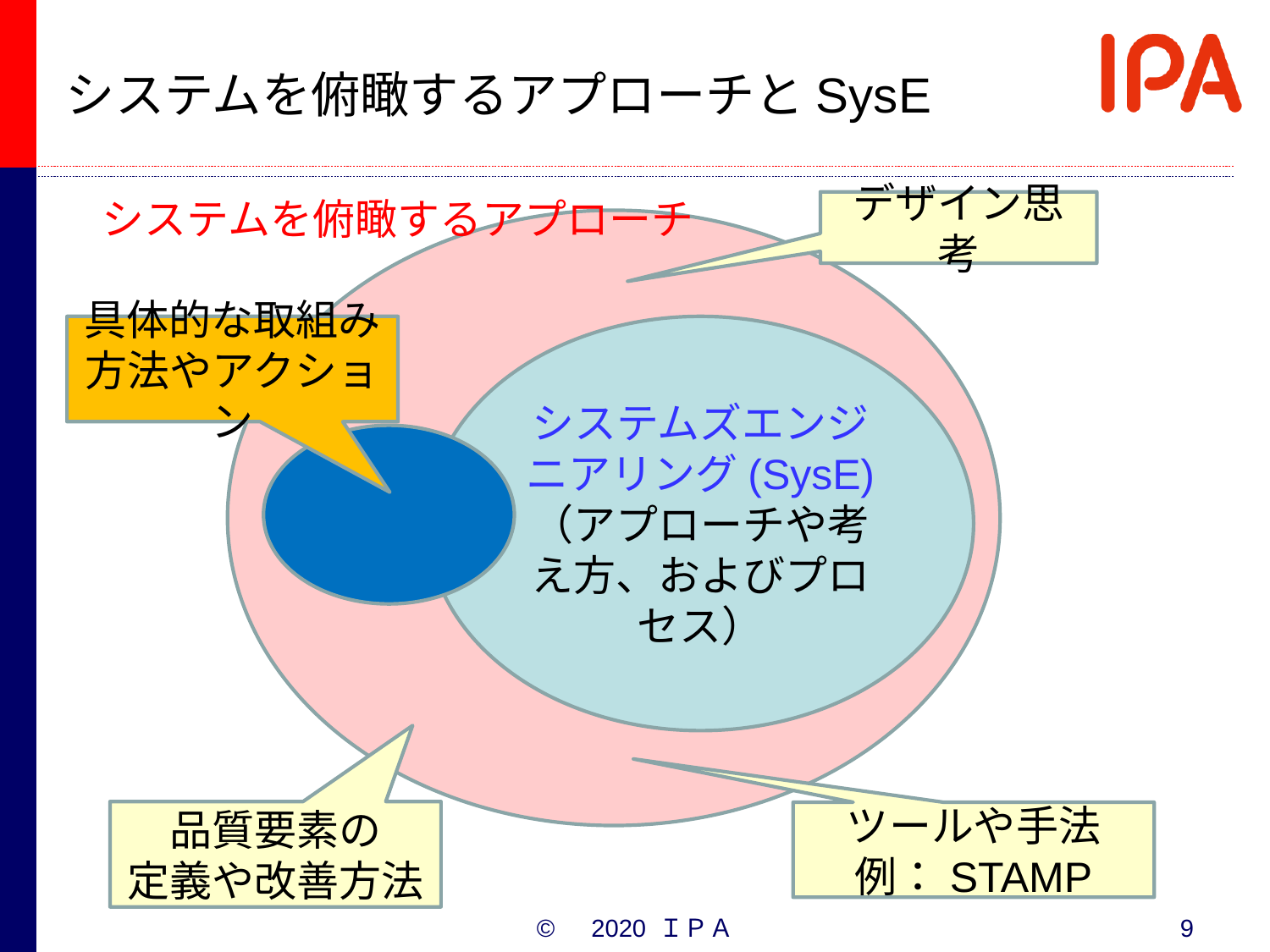

# システムを俯瞰するアプローチとSysE
システムを俯瞰するアプローチ
デザイン思考

具体的な取組み方法やアクション
システムズエンジニアリング(SysE)
（アプローチや考え方、およびプロセス）

品質要素の
定義や改善方法
ツールや手法
例：STAMP
©　2020 ＩＰＡ
9